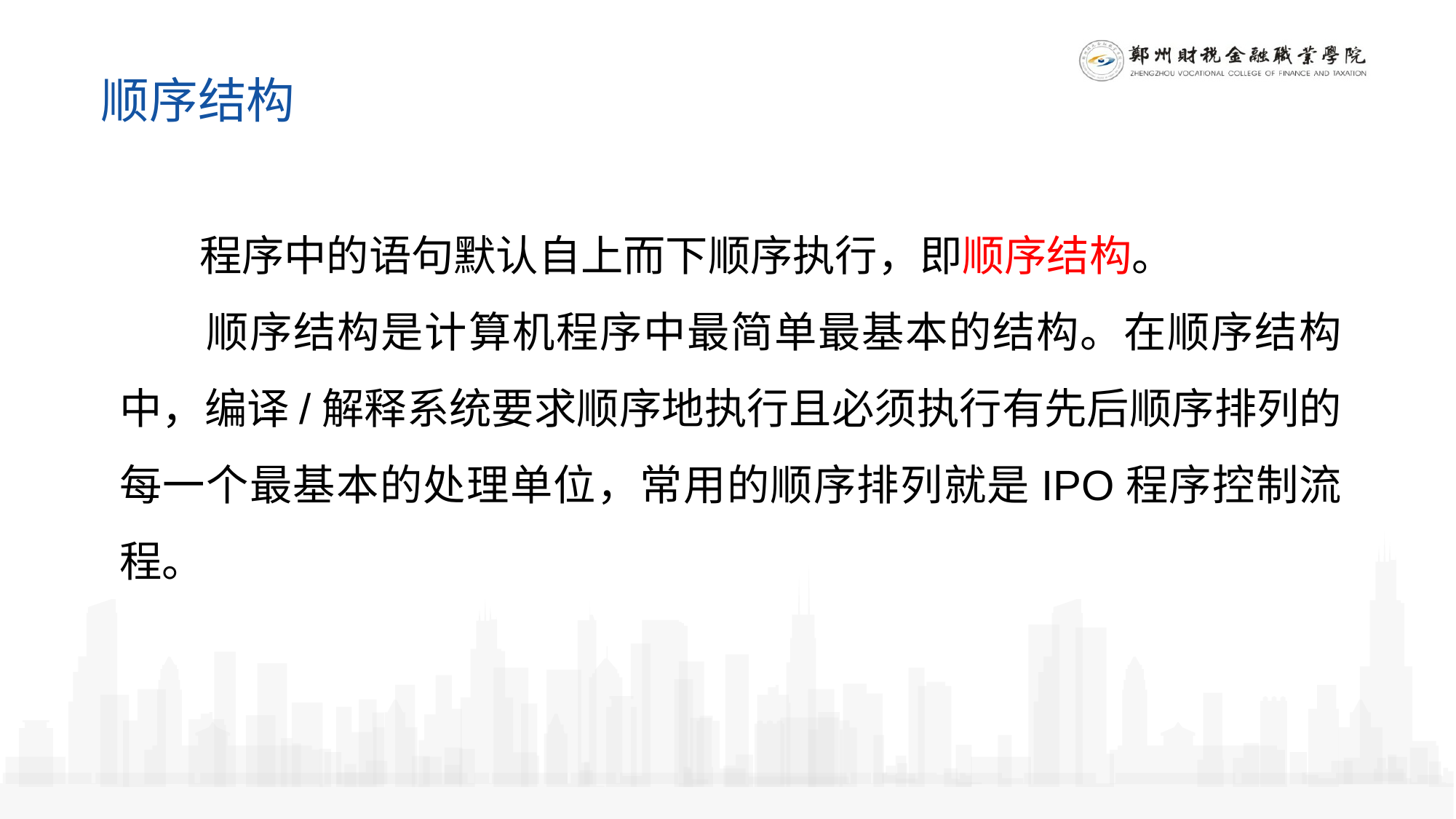

顺序结构
    程序中的语句默认自上而下顺序执行，即顺序结构。
    顺序结构是计算机程序中最简单最基本的结构。在顺序结构中，编译/解释系统要求顺序地执行且必须执行有先后顺序排列的每一个最基本的处理单位，常用的顺序排列就是IPO程序控制流程。